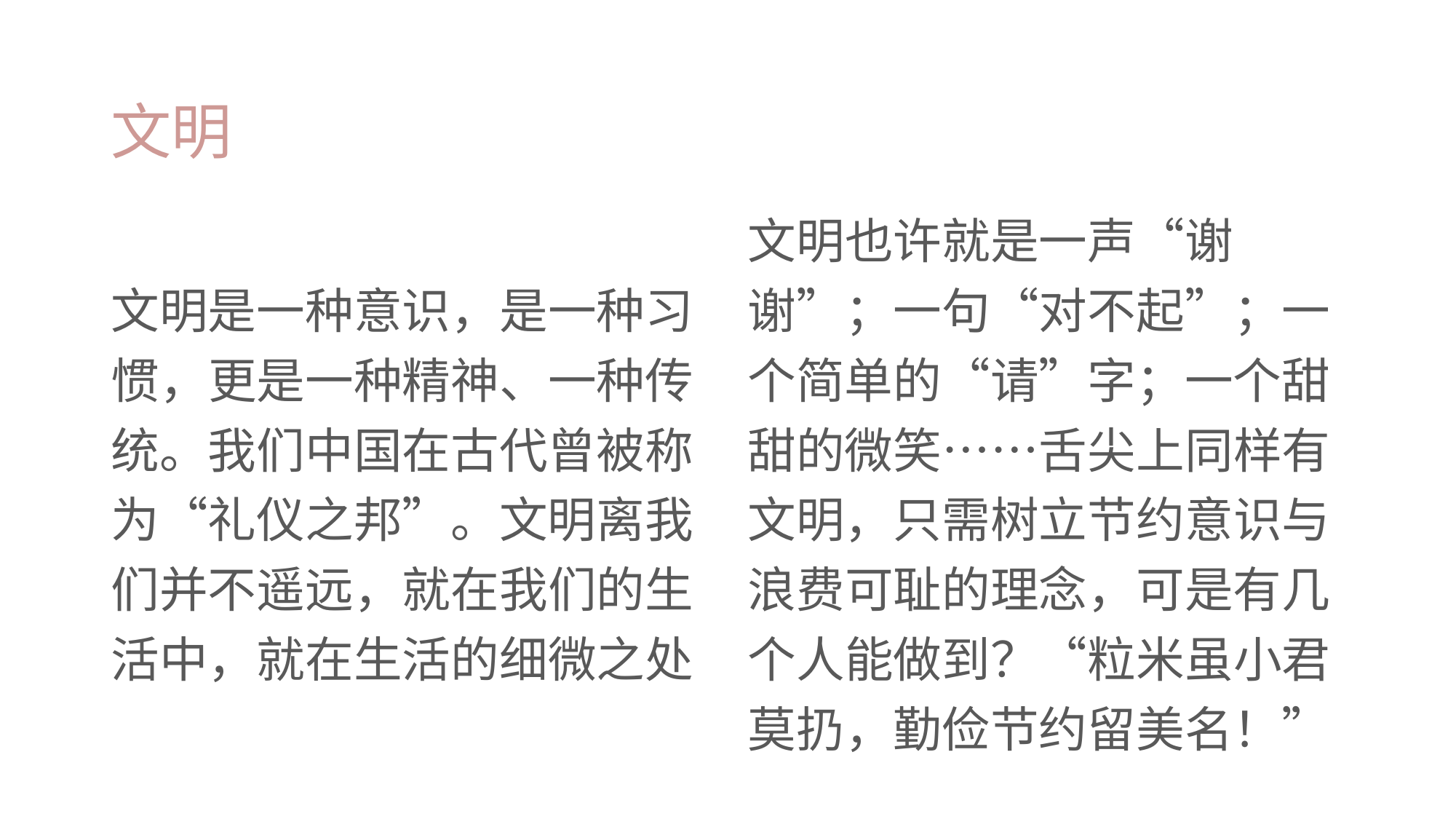

# 文明
文明是一种意识，是一种习惯，更是一种精神、一种传统。我们中国在古代曾被称为“礼仪之邦”。文明离我们并不遥远，就在我们的生活中，就在生活的细微之处
文明也许就是一声“谢谢”；一句“对不起”；一个简单的“请”字；一个甜甜的微笑……舌尖上同样有文明，只需树立节约意识与浪费可耻的理念，可是有几个人能做到？“粒米虽小君莫扔，勤俭节约留美名！”